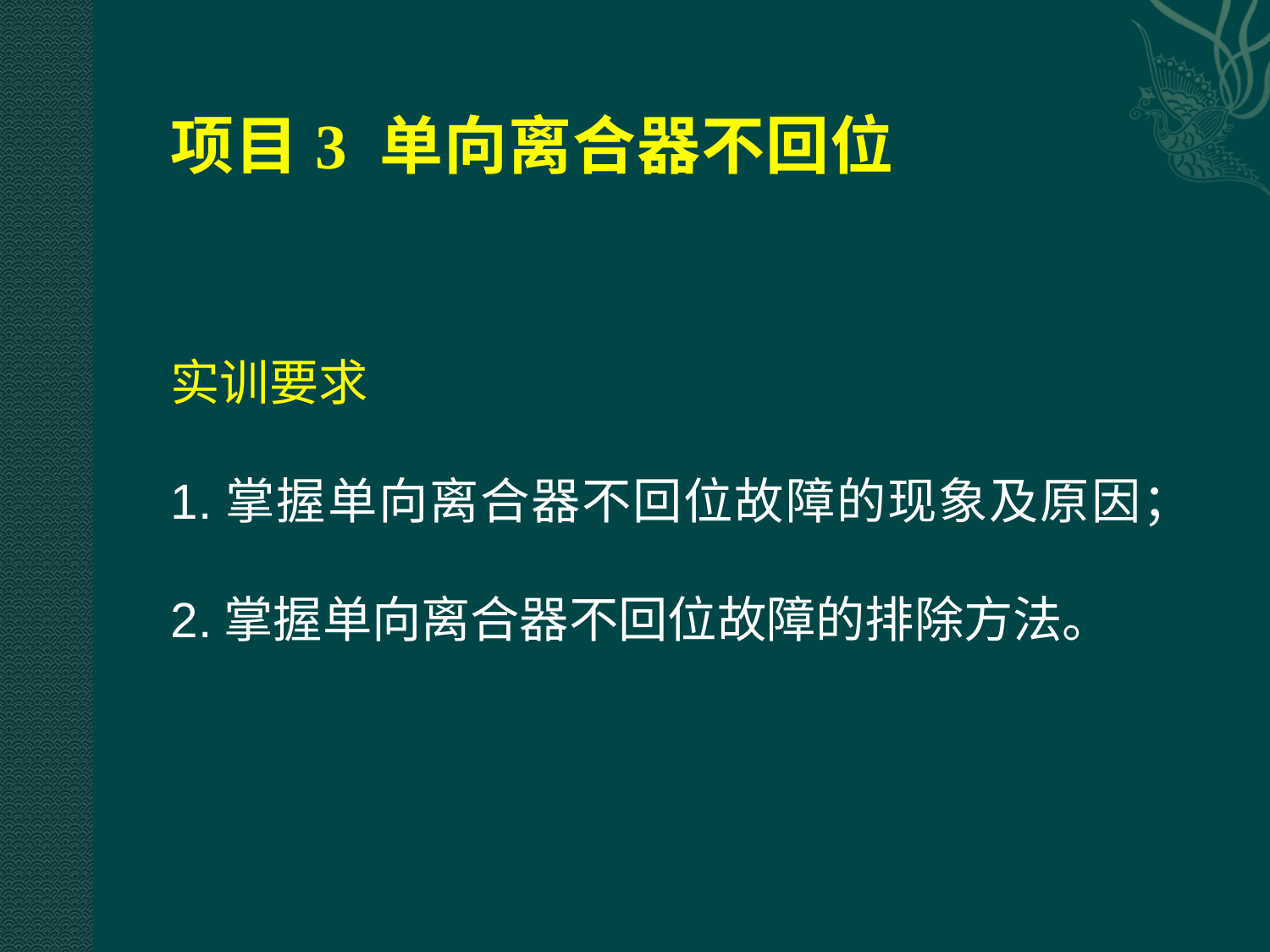

项目3 单向离合器不回位
实训要求
1.掌握单向离合器不回位故障的现象及原因；
2.掌握单向离合器不回位故障的排除方法。